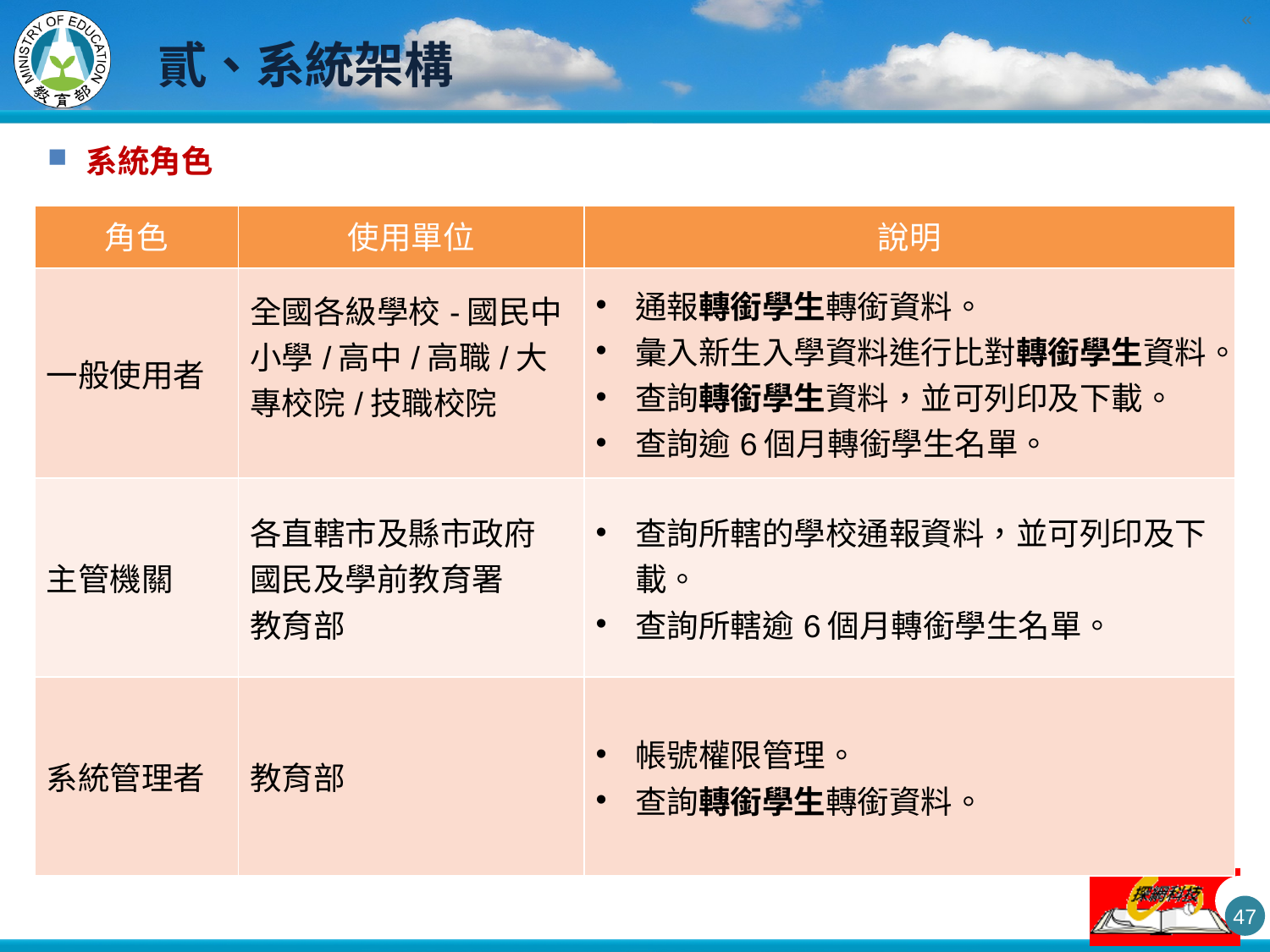

# 貳、系統架構
系統角色
| 角色 | 使用單位 | 說明 |
| --- | --- | --- |
| 一般使用者 | 全國各級學校-國民中小學/高中/高職/大專校院/技職校院 | 通報轉銜學生轉銜資料。 彙入新生入學資料進行比對轉銜學生資料。 查詢轉銜學生資料，並可列印及下載。 查詢逾6個月轉銜學生名單。 |
| 主管機關 | 各直轄市及縣市政府 國民及學前教育署 教育部 | 查詢所轄的學校通報資料，並可列印及下載。 查詢所轄逾6個月轉銜學生名單。 |
| 系統管理者 | 教育部 | 帳號權限管理。 查詢轉銜學生轉銜資料。 |
47